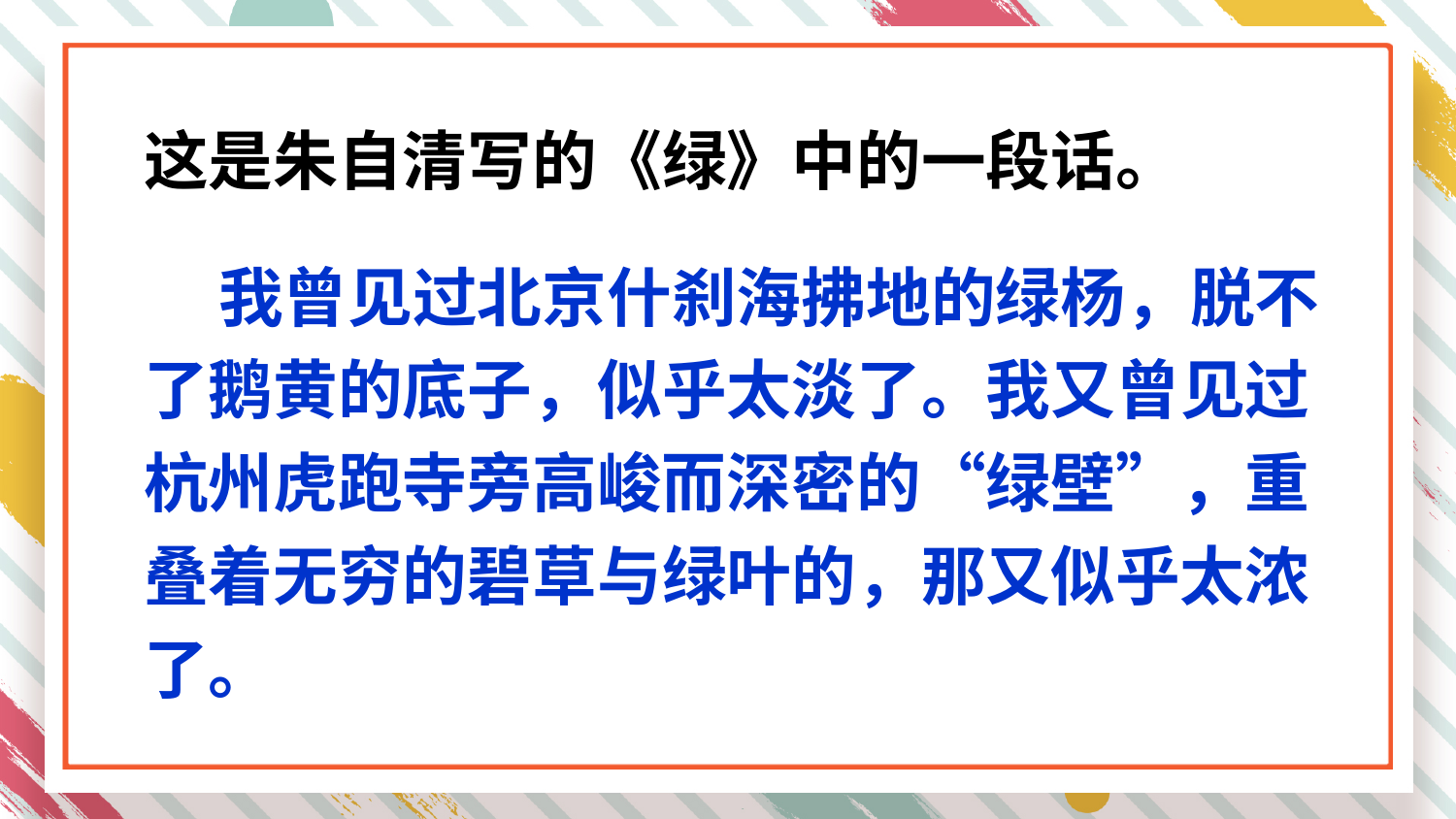

这是朱自清写的《绿》中的一段话。
    我曾见过北京什刹海拂地的绿杨，脱不了鹅黄的底子，似乎太淡了。我又曾见过杭州虎跑寺旁高峻而深密的“绿壁”，重叠着无穷的碧草与绿叶的，那又似乎太浓了。